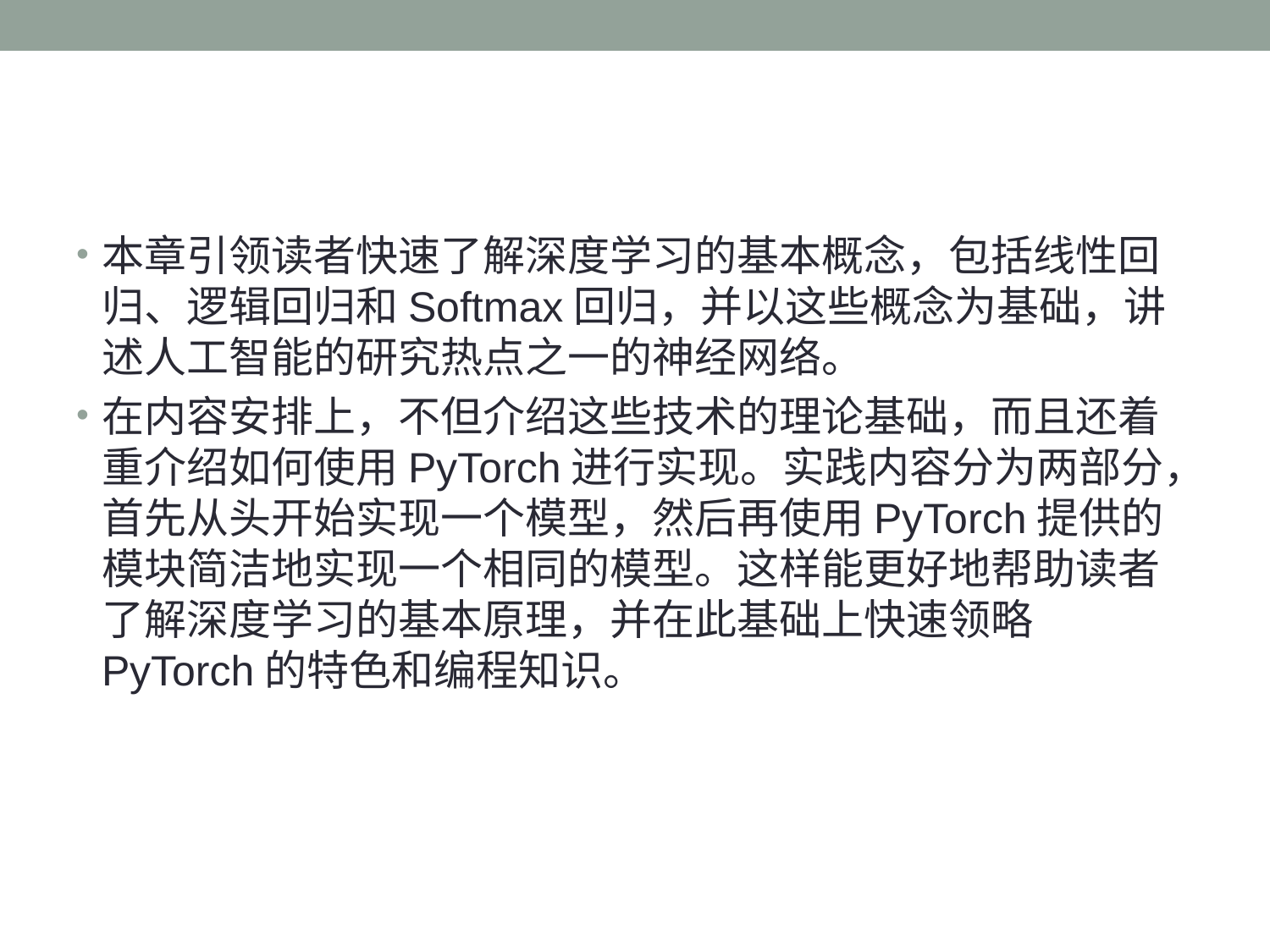

本章引领读者快速了解深度学习的基本概念，包括线性回归、逻辑回归和Softmax回归，并以这些概念为基础，讲述人工智能的研究热点之一的神经网络。
在内容安排上，不但介绍这些技术的理论基础，而且还着重介绍如何使用PyTorch进行实现。实践内容分为两部分，首先从头开始实现一个模型，然后再使用PyTorch提供的模块简洁地实现一个相同的模型。这样能更好地帮助读者了解深度学习的基本原理，并在此基础上快速领略PyTorch的特色和编程知识。